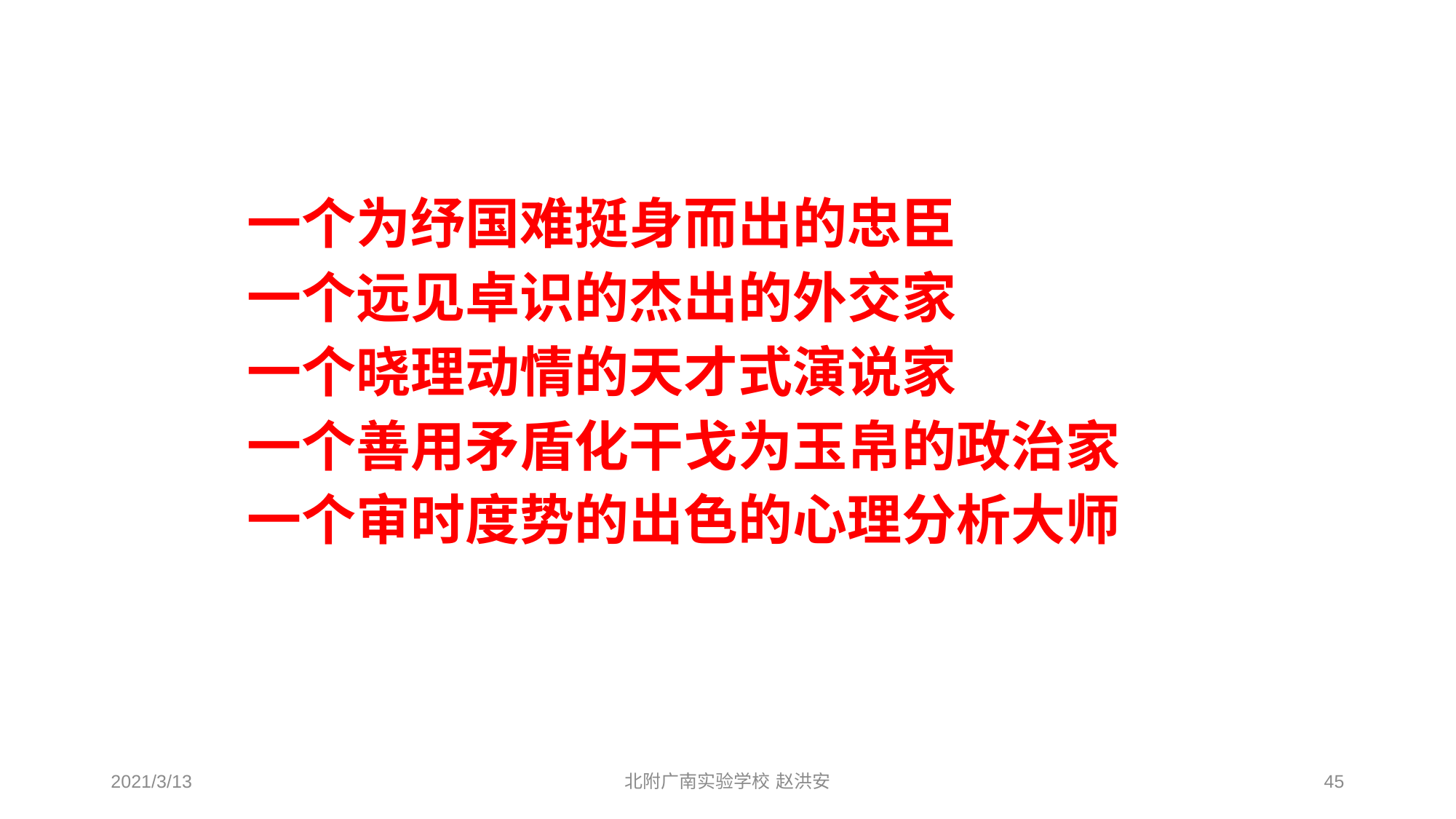

一个为纾国难挺身而出的忠臣
一个远见卓识的杰出的外交家
一个晓理动情的天才式演说家
一个善用矛盾化干戈为玉帛的政治家
一个审时度势的出色的心理分析大师
2021/3/13
北附广南实验学校 赵洪安
45